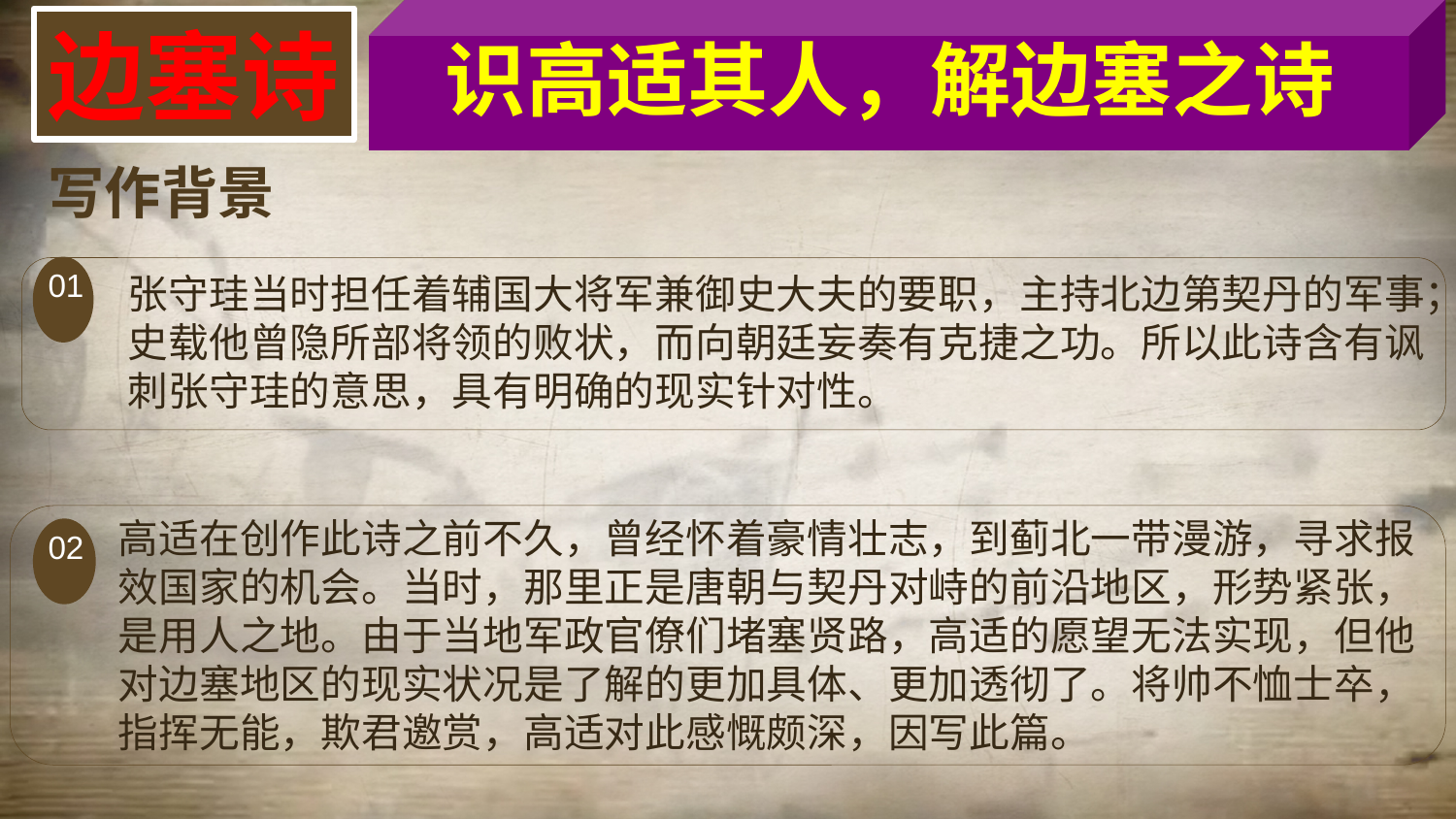

识高适其人，解边塞之诗
边塞诗
写作背景

01

张守珪当时担任着辅国大将军兼御史大夫的要职，主持北边第契丹的军事；史载他曾隐所部将领的败状，而向朝廷妄奏有克捷之功。所以此诗含有讽刺张守珪的意思，具有明确的现实针对性。
高适在创作此诗之前不久，曾经怀着豪情壮志，到蓟北一带漫游，寻求报效国家的机会。当时，那里正是唐朝与契丹对峙的前沿地区，形势紧张，是用人之地。由于当地军政官僚们堵塞贤路，高适的愿望无法实现，但他对边塞地区的现实状况是了解的更加具体、更加透彻了。将帅不恤士卒，指挥无能，欺君邀赏，高适对此感慨颇深，因写此篇。
02